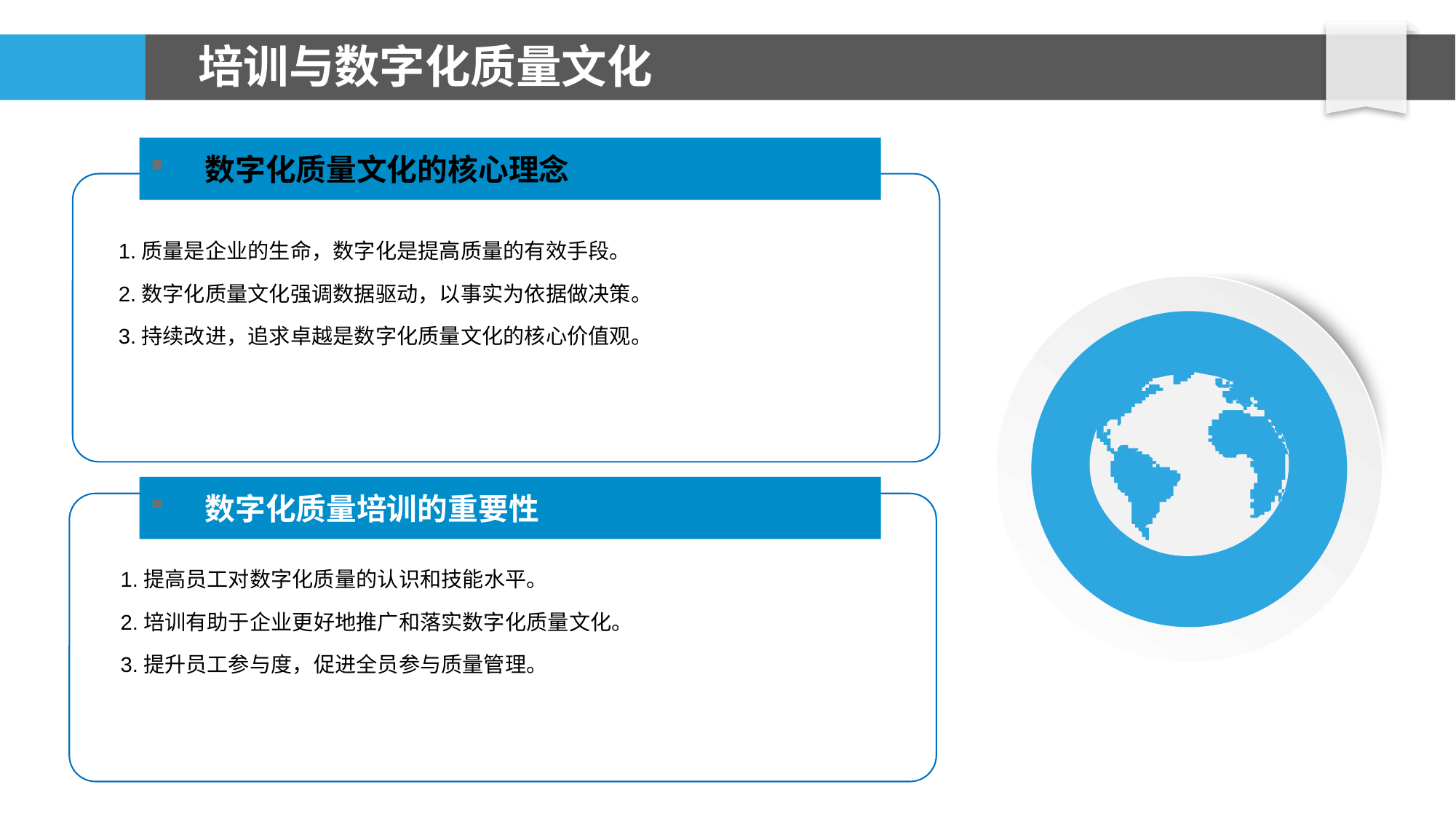

# 培训与数字化质量文化
数字化质量文化的核心理念
1.质量是企业的生命，数字化是提高质量的有效手段。
2.数字化质量文化强调数据驱动，以事实为依据做决策。
3.持续改进，追求卓越是数字化质量文化的核心价值观。

数字化质量培训的重要性
1.提高员工对数字化质量的认识和技能水平。
2.培训有助于企业更好地推广和落实数字化质量文化。
3.提升员工参与度，促进全员参与质量管理。